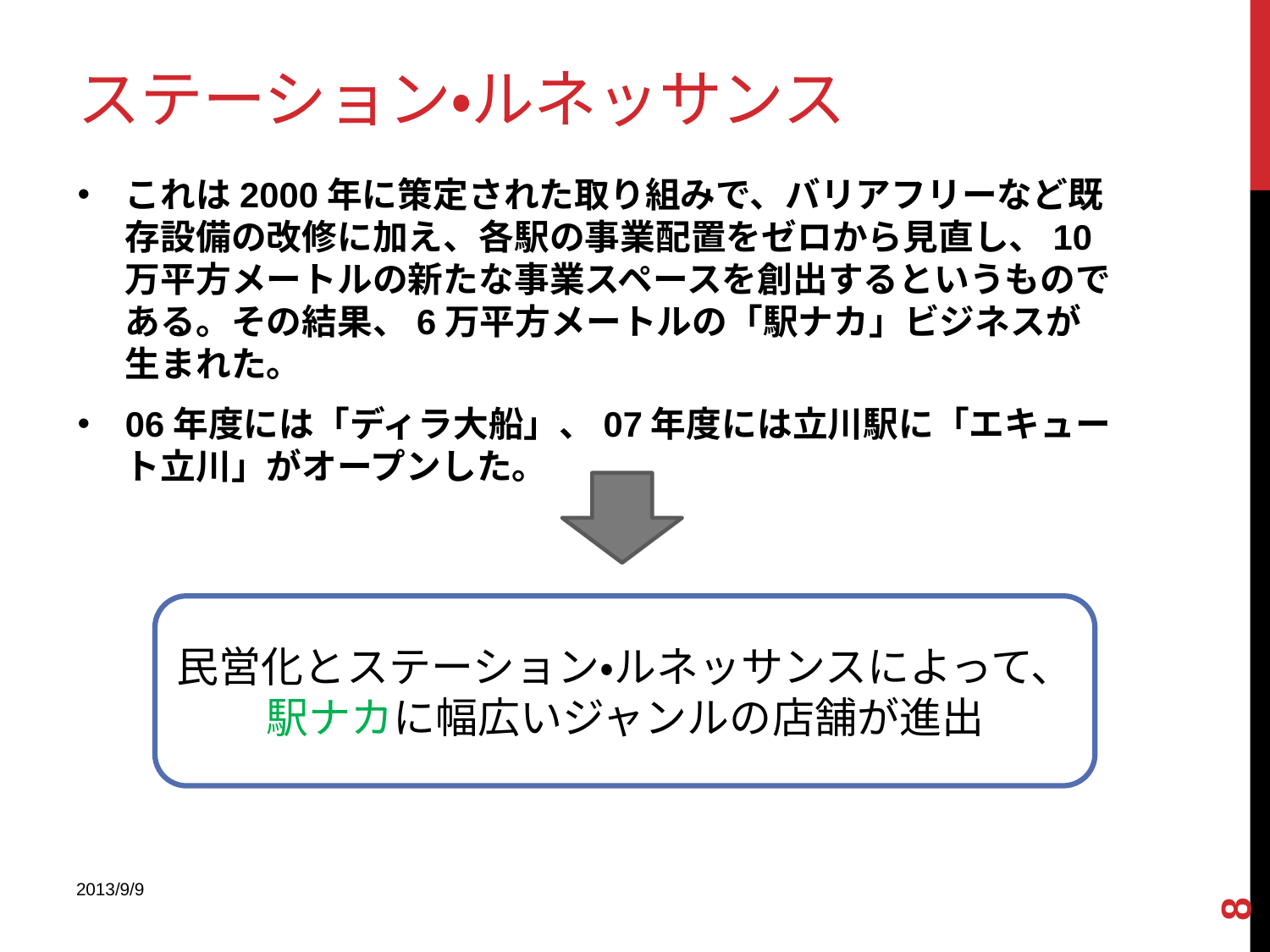

# ステーション・ルネッサンス
これは2000年に策定された取り組みで、バリアフリーなど既存設備の改修に加え、各駅の事業配置をゼロから見直し、10万平方メートルの新たな事業スペースを創出するというものである。その結果、6万平方メートルの「駅ナカ」ビジネスが生まれた。
06年度には「ディラ大船」、07年度には立川駅に「エキュート立川」がオープンした。

民営化とステーション・ルネッサンスによって、
駅ナカに幅広いジャンルの店舗が進出
8
2013/9/9